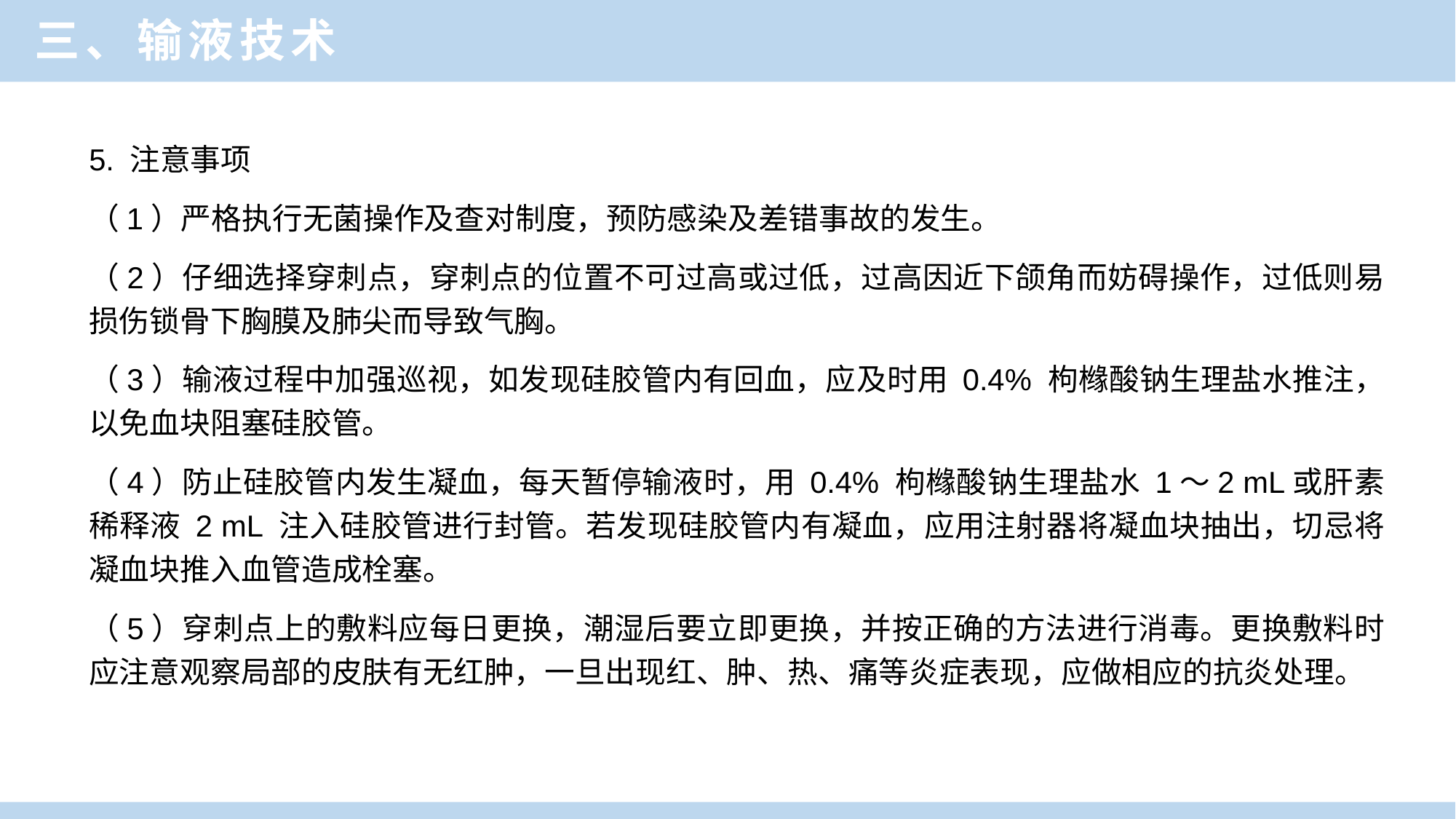

三、输液技术
5. 注意事项
（1）严格执行无菌操作及查对制度，预防感染及差错事故的发生。
（2）仔细选择穿刺点，穿刺点的位置不可过高或过低，过高因近下颌角而妨碍操作，过低则易损伤锁骨下胸膜及肺尖而导致气胸。
（3）输液过程中加强巡视，如发现硅胶管内有回血，应及时用 0.4% 枸橼酸钠生理盐水推注，以免血块阻塞硅胶管。
（4）防止硅胶管内发生凝血，每天暂停输液时，用 0.4% 枸橼酸钠生理盐水 1～2 mL或肝素稀释液 2 mL 注入硅胶管进行封管。若发现硅胶管内有凝血，应用注射器将凝血块抽出，切忌将凝血块推入血管造成栓塞。
（5）穿刺点上的敷料应每日更换，潮湿后要立即更换，并按正确的方法进行消毒。更换敷料时应注意观察局部的皮肤有无红肿，一旦出现红、肿、热、痛等炎症表现，应做相应的抗炎处理。